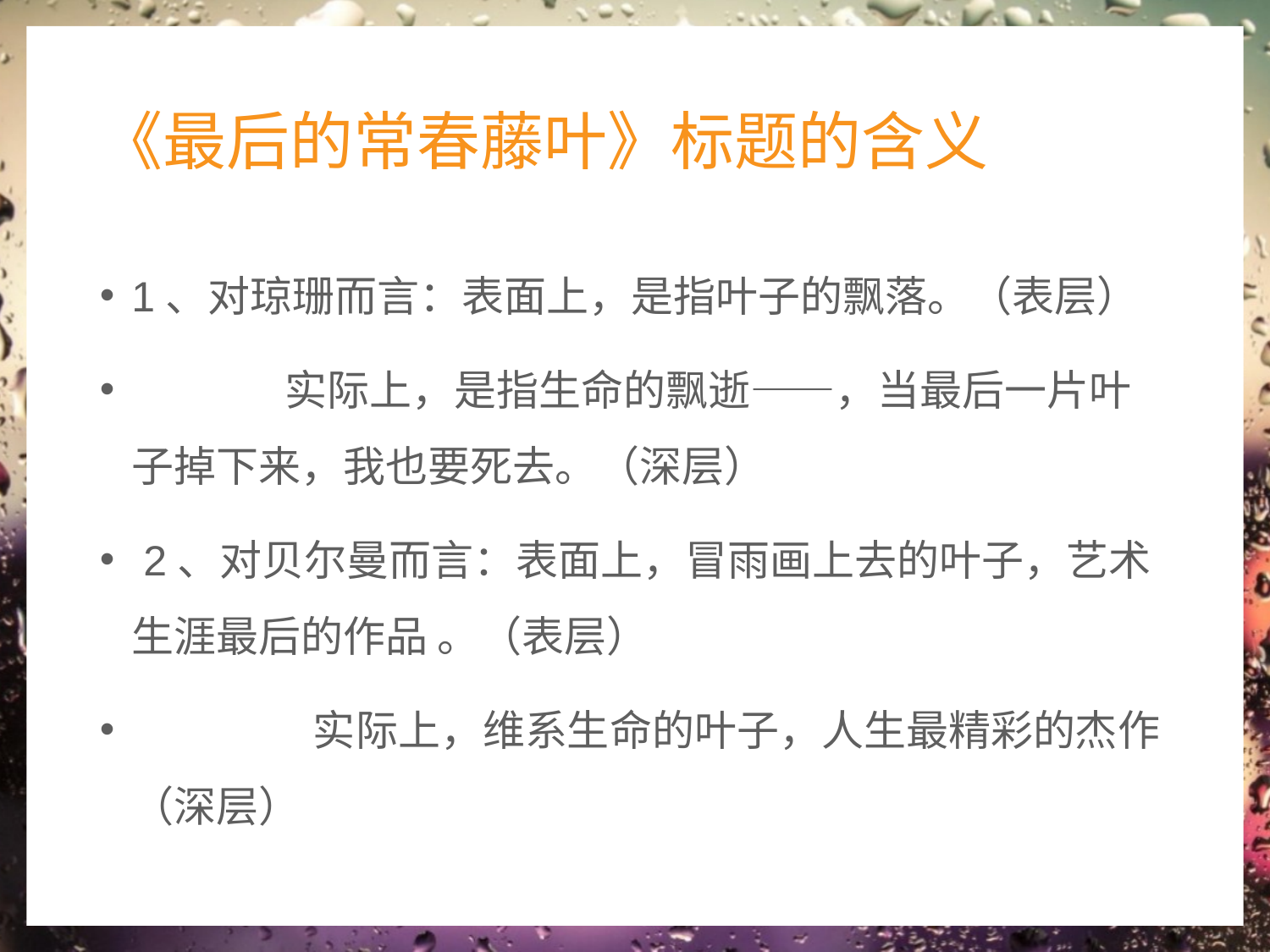

《最后的常春藤叶》标题的含义
1、对琼珊而言：表面上，是指叶子的飘落。（表层）
               实际上，是指生命的飘逝——，当最后一片叶子掉下来，我也要死去。（深层）
 2、对贝尔曼而言：表面上，冒雨画上去的叶子，艺术生涯最后的作品 。（表层）
                  实际上，维系生命的叶子，人生最精彩的杰作（深层）